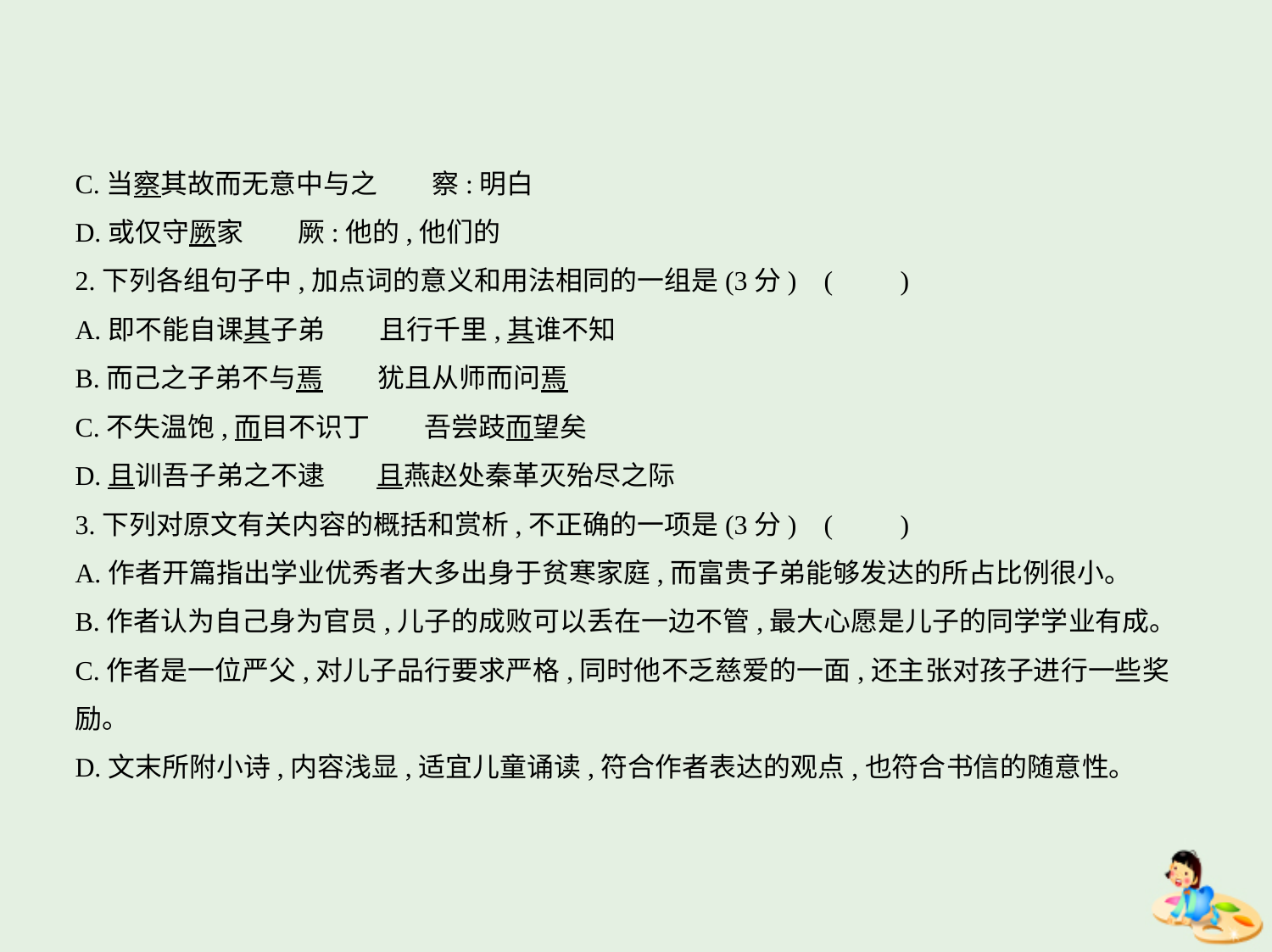

C.当察其故而无意中与之　　察:明白
D.或仅守厥家　　厥:他的,他们的
2.下列各组句子中,加点词的意义和用法相同的一组是(3分) (　　)
A.即不能自课其子弟　　且行千里,其谁不知
B.而己之子弟不与焉　　犹且从师而问焉
C.不失温饱,而目不识丁　　吾尝跂而望矣
D.且训吾子弟之不逮　    且燕赵处秦革灭殆尽之际
3.下列对原文有关内容的概括和赏析,不正确的一项是(3分) (　　)
A.作者开篇指出学业优秀者大多出身于贫寒家庭,而富贵子弟能够发达的所占比例很小。
B.作者认为自己身为官员,儿子的成败可以丢在一边不管,最大心愿是儿子的同学学业有成。
C.作者是一位严父,对儿子品行要求严格,同时他不乏慈爱的一面,还主张对孩子进行一些奖励。
D.文末所附小诗,内容浅显,适宜儿童诵读,符合作者表达的观点,也符合书信的随意性。